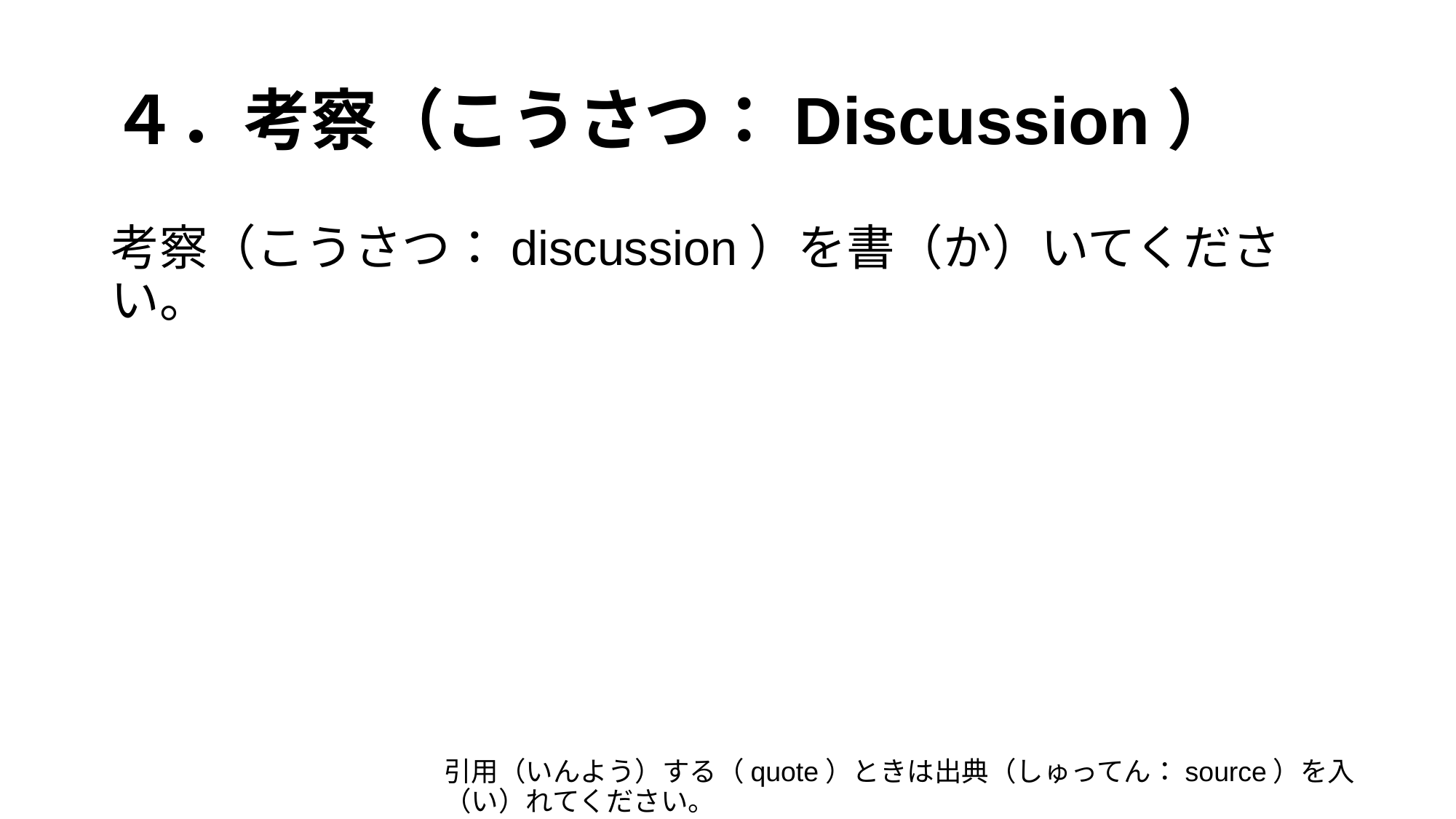

# ４．考察（こうさつ：Discussion）
考察（こうさつ：discussion）を書（か）いてください。
引用（いんよう）する（quote）ときは出典（しゅってん：source）を入（い）れてください。